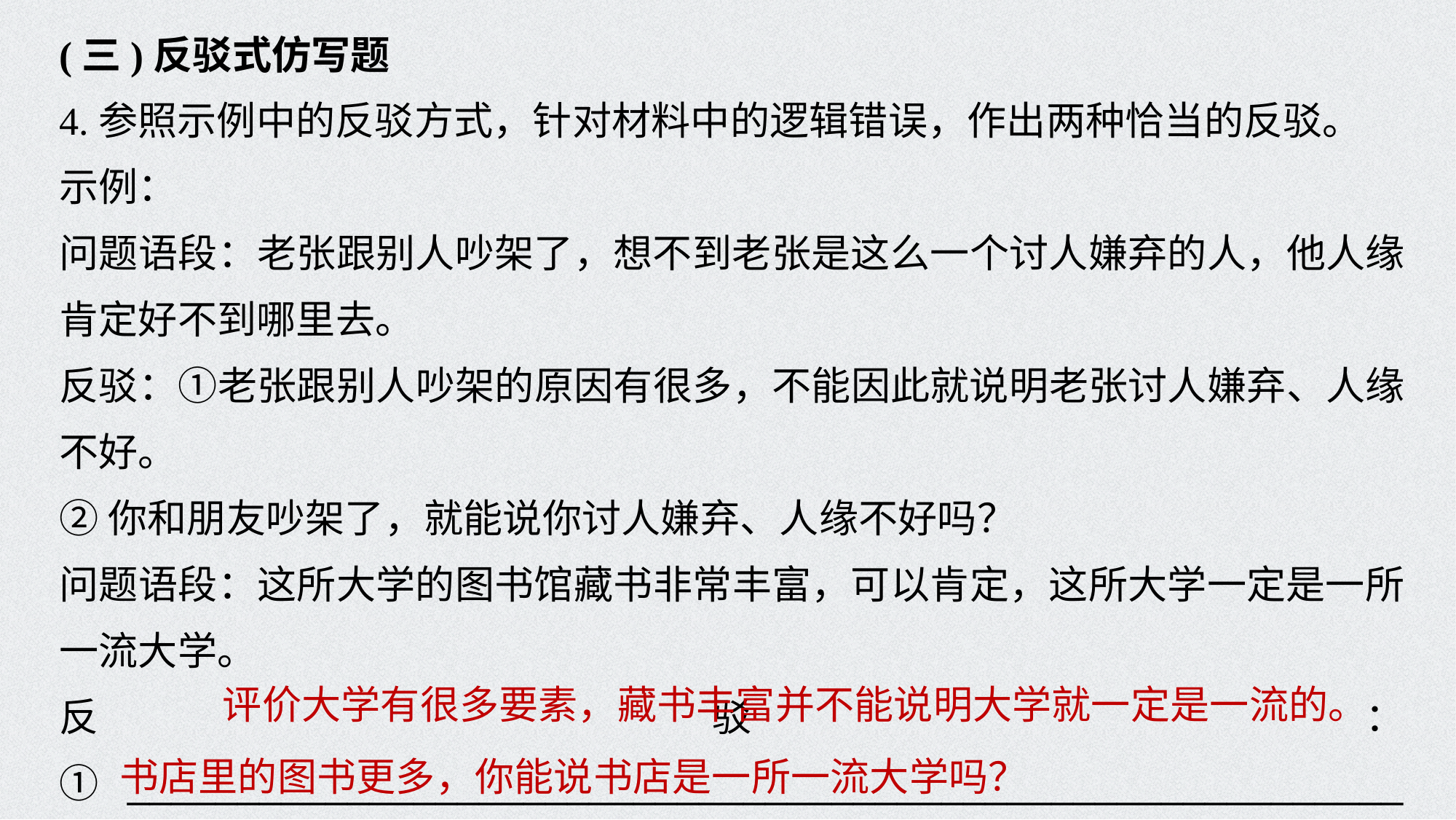

(三)反驳式仿写题
4.参照示例中的反驳方式，针对材料中的逻辑错误，作出两种恰当的反驳。
示例：
问题语段：老张跟别人吵架了，想不到老张是这么一个讨人嫌弃的人，他人缘肯定好不到哪里去。
反驳：①老张跟别人吵架的原因有很多，不能因此就说明老张讨人嫌弃、人缘不好。
②你和朋友吵架了，就能说你讨人嫌弃、人缘不好吗？
问题语段：这所大学的图书馆藏书非常丰富，可以肯定，这所大学一定是一所一流大学。
反驳：①_________________________________________________________________
②__________________________________________________________________
评价大学有很多要素，藏书丰富并不能说明大学就一定是一流的。
书店里的图书更多，你能说书店是一所一流大学吗？